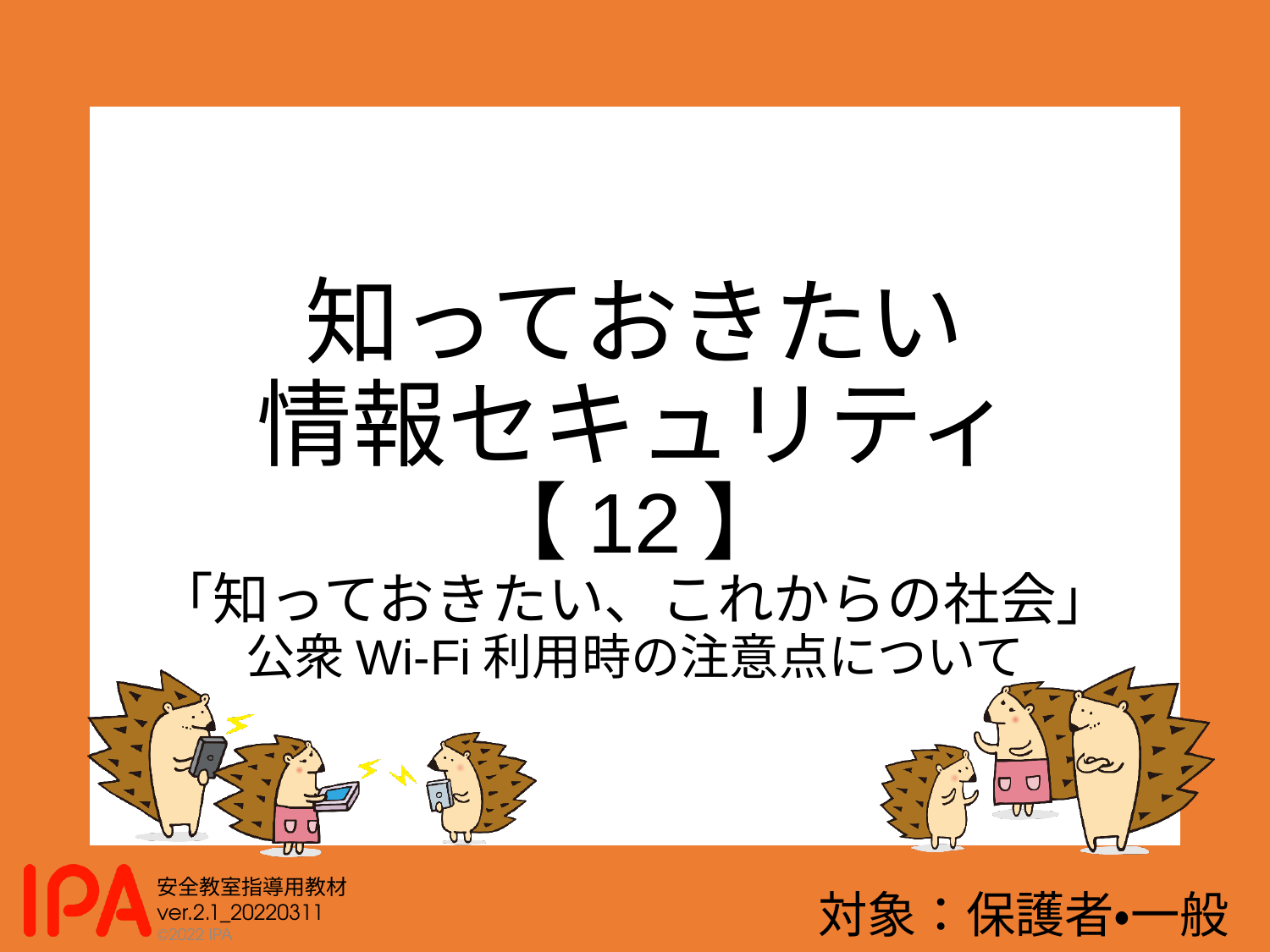

# 知っておきたい 情報セキュリティ 【12】 「知っておきたい、これからの社会」 公衆Wi-Fi利用時の注意点について
対象：保護者・一般